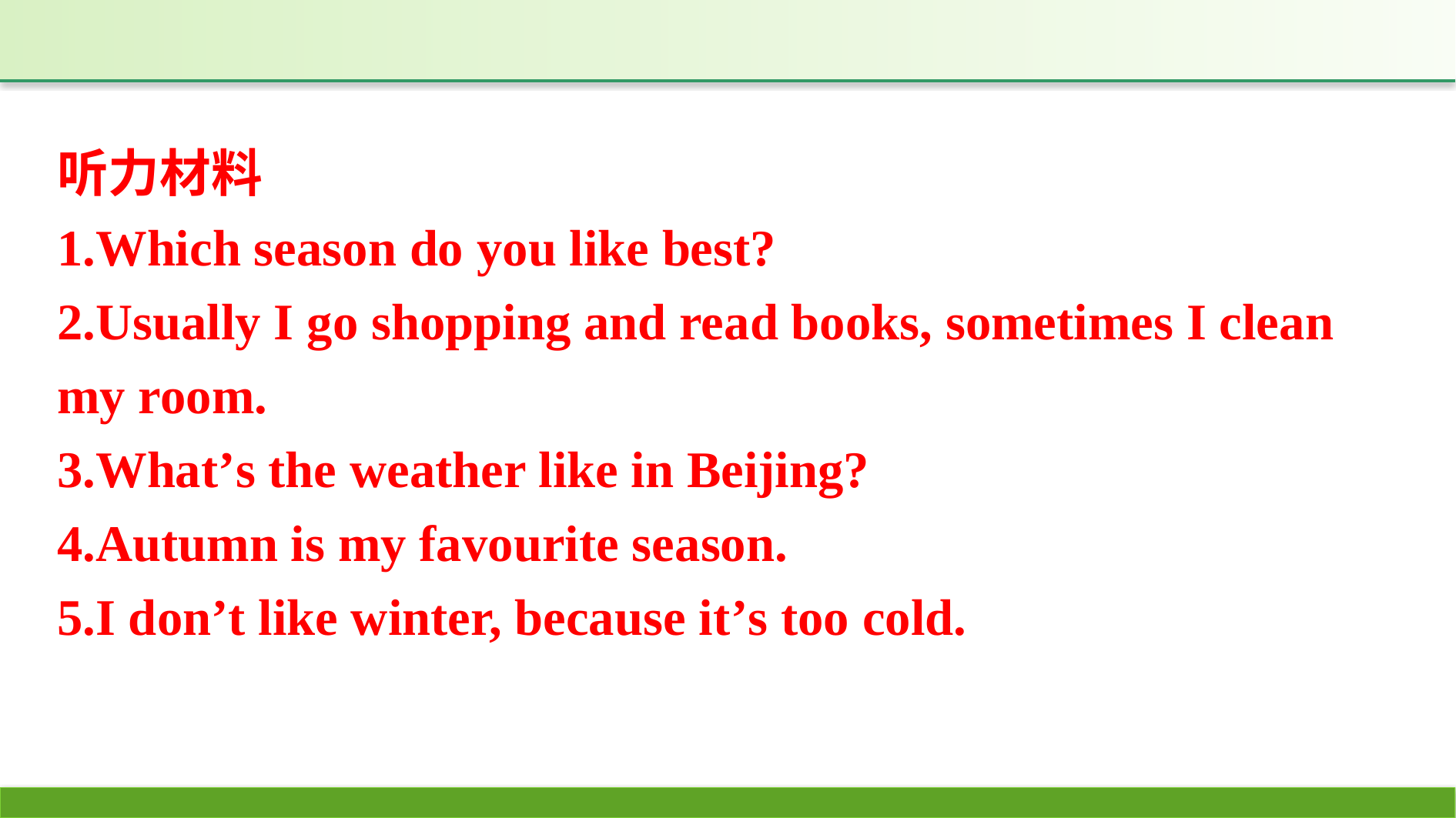

听力材料
1.Which season do you like best?
2.Usually I go shopping and read books, sometimes I clean my room.
3.What’s the weather like in Beijing?
4.Autumn is my favourite season.
5.I don’t like winter, because it’s too cold.